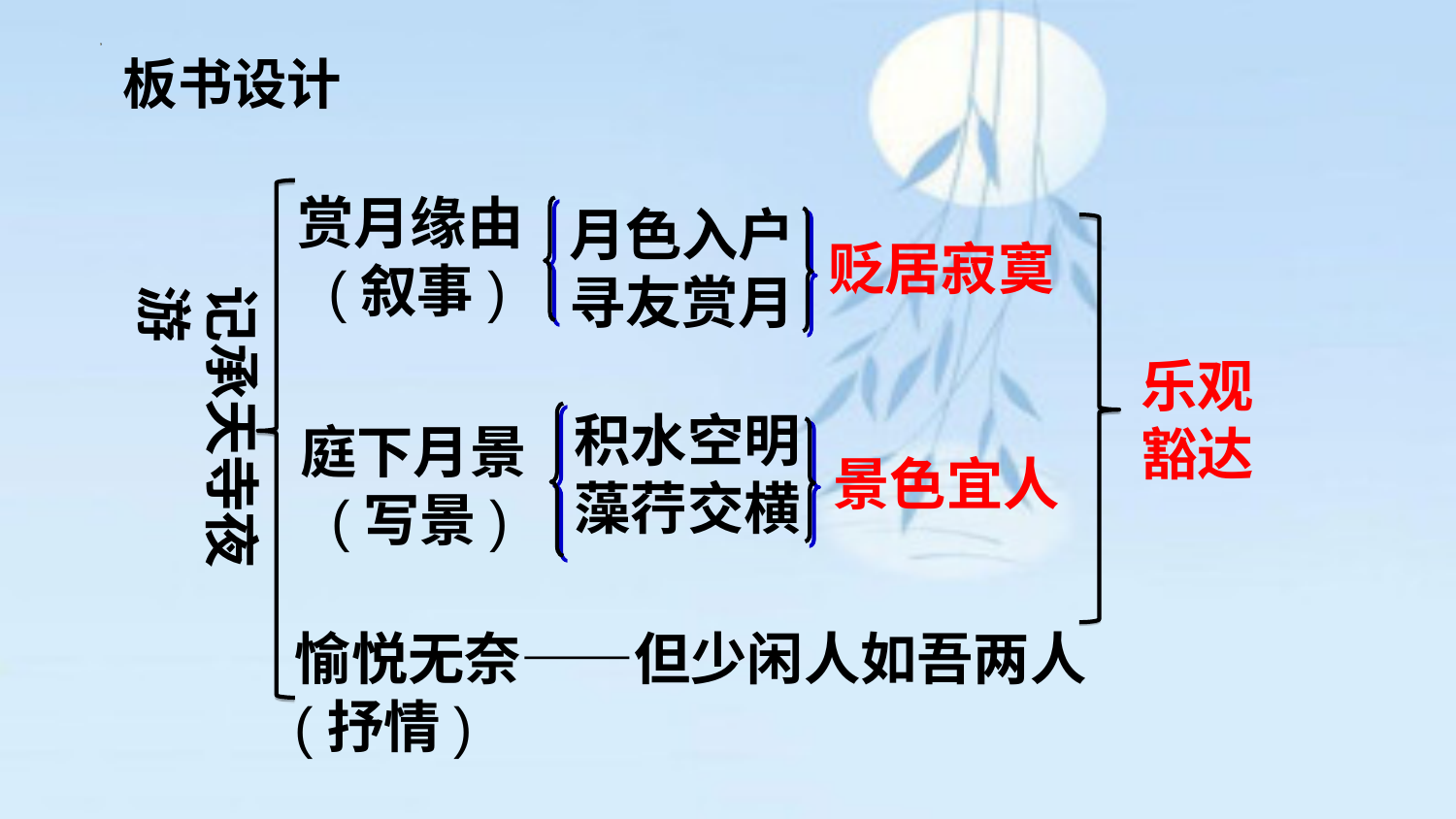

板书设计

赏月缘由(叙事)
月色入户
寻友赏月

贬居寂寞
记承天寺夜游

乐观豁达
积水空明
藻荇交横

庭下月景(写景)

景色宜人
愉悦无奈——但少闲人如吾两人
(抒情)